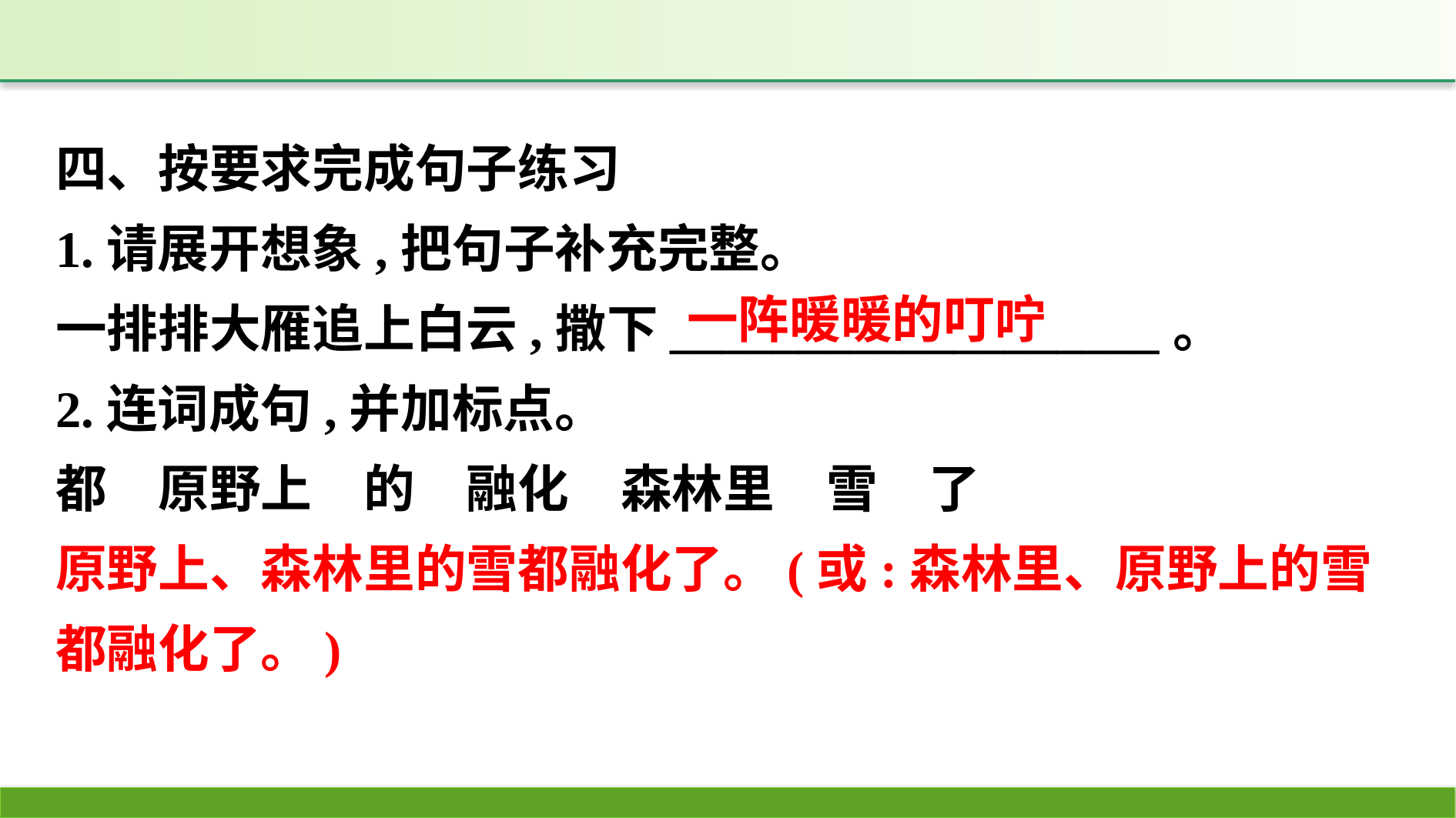

四、按要求完成句子练习
1.请展开想象,把句子补充完整。
一排排大雁追上白云,撒下___________________。
2.连词成句,并加标点。
都　原野上　的　融化　森林里　雪　了
原野上、森林里的雪都融化了。(或:森林里、原野上的雪都融化了。)
一阵暖暖的叮咛